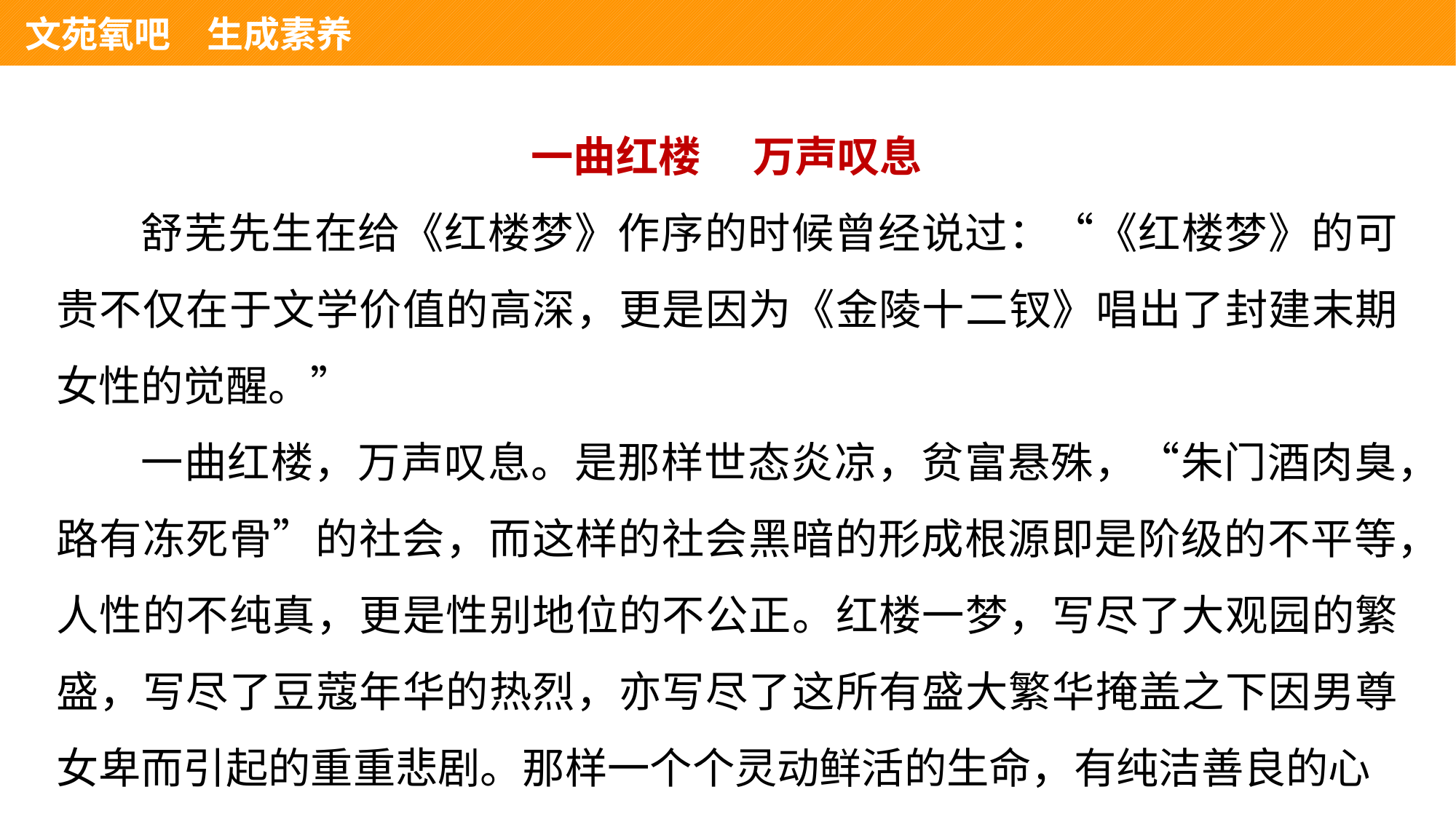

文苑氧吧　生成素养
一曲红楼　 万声叹息
舒芜先生在给《红楼梦》作序的时候曾经说过：“《红楼梦》的可贵不仅在于文学价值的高深，更是因为《金陵十二钗》唱出了封建末期女性的觉醒。”
一曲红楼，万声叹息。是那样世态炎凉，贫富悬殊，“朱门酒肉臭，路有冻死骨”的社会，而这样的社会黑暗的形成根源即是阶级的不平等，人性的不纯真，更是性别地位的不公正。红楼一梦，写尽了大观园的繁盛，写尽了豆蔻年华的热烈，亦写尽了这所有盛大繁华掩盖之下因男尊女卑而引起的重重悲剧。那样一个个灵动鲜活的生命，有纯洁善良的心